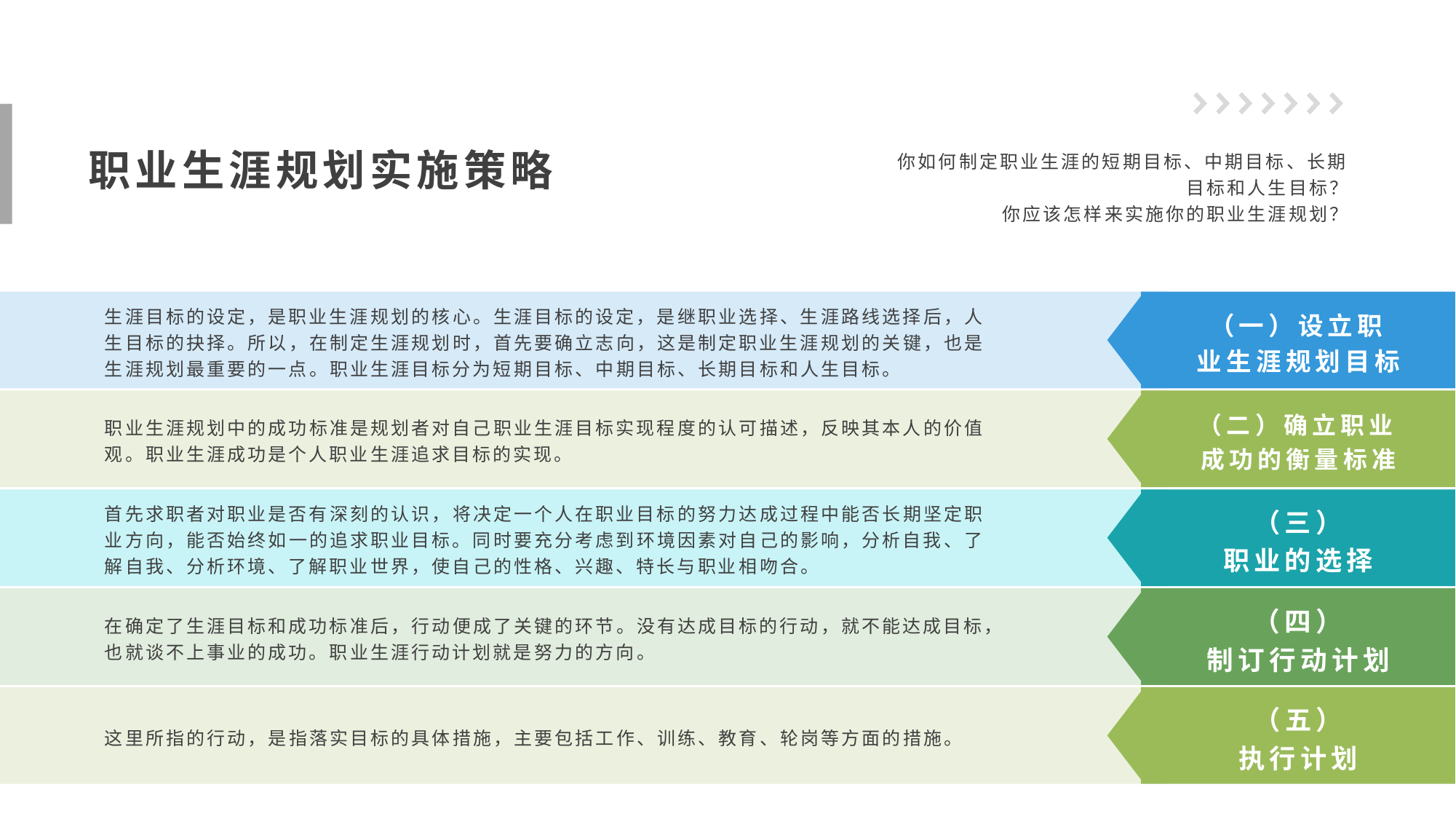

职业生涯规划实施策略

你如何制定职业生涯的短期目标、中期目标、长期目标和人生目标？
你应该怎样来实施你的职业生涯规划？

（一）设立职业生涯规划目标
生涯目标的设定，是职业生涯规划的核心。生涯目标的设定，是继职业选择、生涯路线选择后，人生目标的抉择。所以，在制定生涯规划时，首先要确立志向，这是制定职业生涯规划的关键，也是生涯规划最重要的一点。职业生涯目标分为短期目标、中期目标、长期目标和人生目标。

（二）确立职业成功的衡量标准
职业生涯规划中的成功标准是规划者对自己职业生涯目标实现程度的认可描述，反映其本人的价值观。职业生涯成功是个人职业生涯追求目标的实现。

首先求职者对职业是否有深刻的认识，将决定一个人在职业目标的努力达成过程中能否长期坚定职业方向，能否始终如一的追求职业目标。同时要充分考虑到环境因素对自己的影响，分析自我、了解自我、分析环境、了解职业世界，使自己的性格、兴趣、特长与职业相吻合。
（三）
职业的选择

（四）
制订行动计划
在确定了生涯目标和成功标准后，行动便成了关键的环节。没有达成目标的行动，就不能达成目标，也就谈不上事业的成功。职业生涯行动计划就是努力的方向。

（五）
执行计划
这里所指的行动，是指落实目标的具体措施，主要包括工作、训练、教育、轮岗等方面的措施。